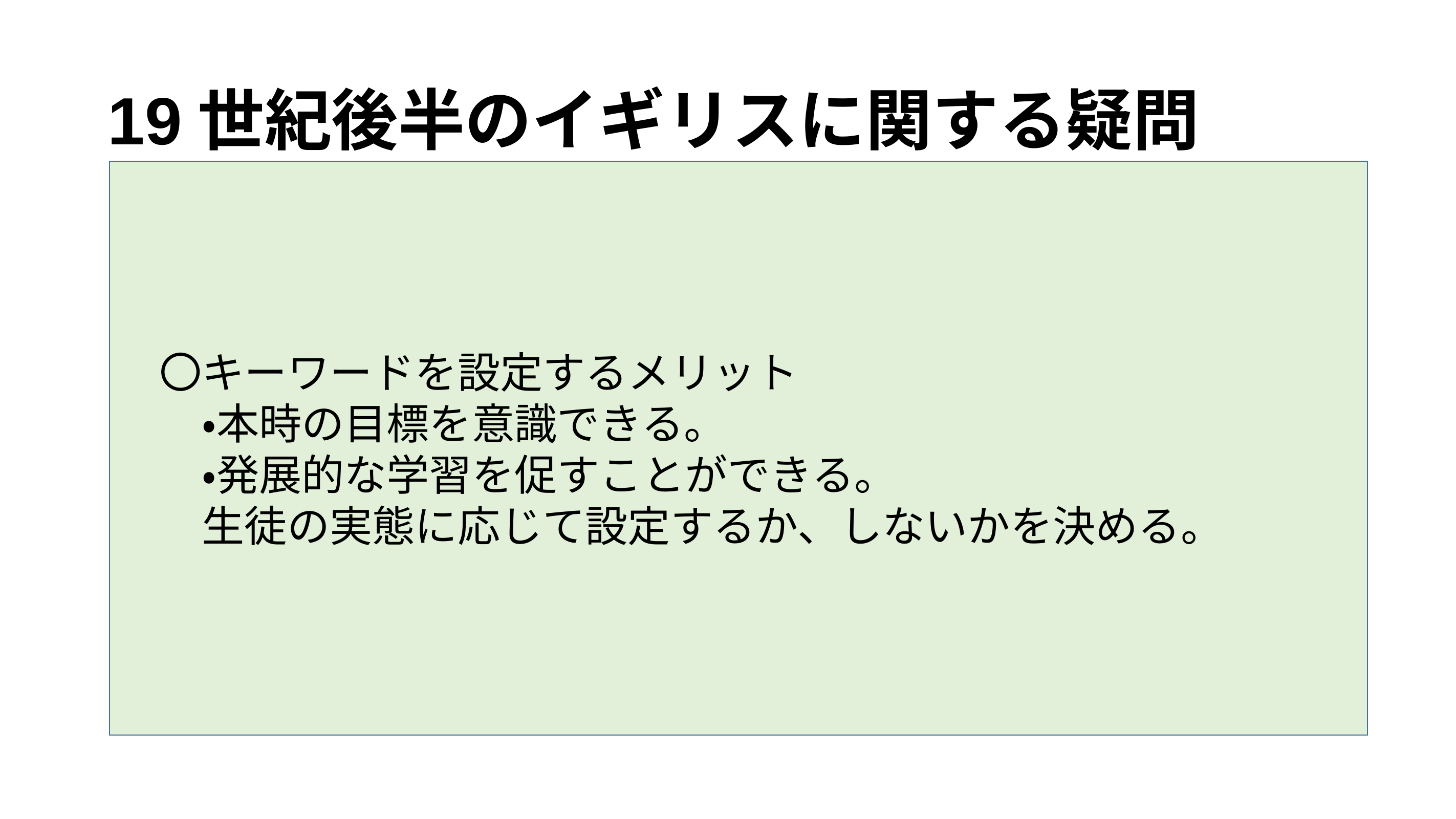

# 19世紀後半のイギリスに関する疑問
　〇キーワードを設定するメリット
　　・本時の目標を意識できる。
　　・発展的な学習を促すことができる。
　　生徒の実態に応じて設定するか、しないかを決める。
（ア）イギリスはどのように植民地を拡大し、繁栄していったか。
　※　｢パクス=ブリタニカ｣　／　自治領　／　「光栄ある孤立」
　　　アイルランド問題
（イ）どのような目的で第1回万国博覧会が開催されたか。開催に
　　　はどのような意味を持っているのだろうか。

（ウ）イギリスの選挙権の拡大はどのようにしてなされたのか。
　※　農業労働者　／　第１回選挙法改正